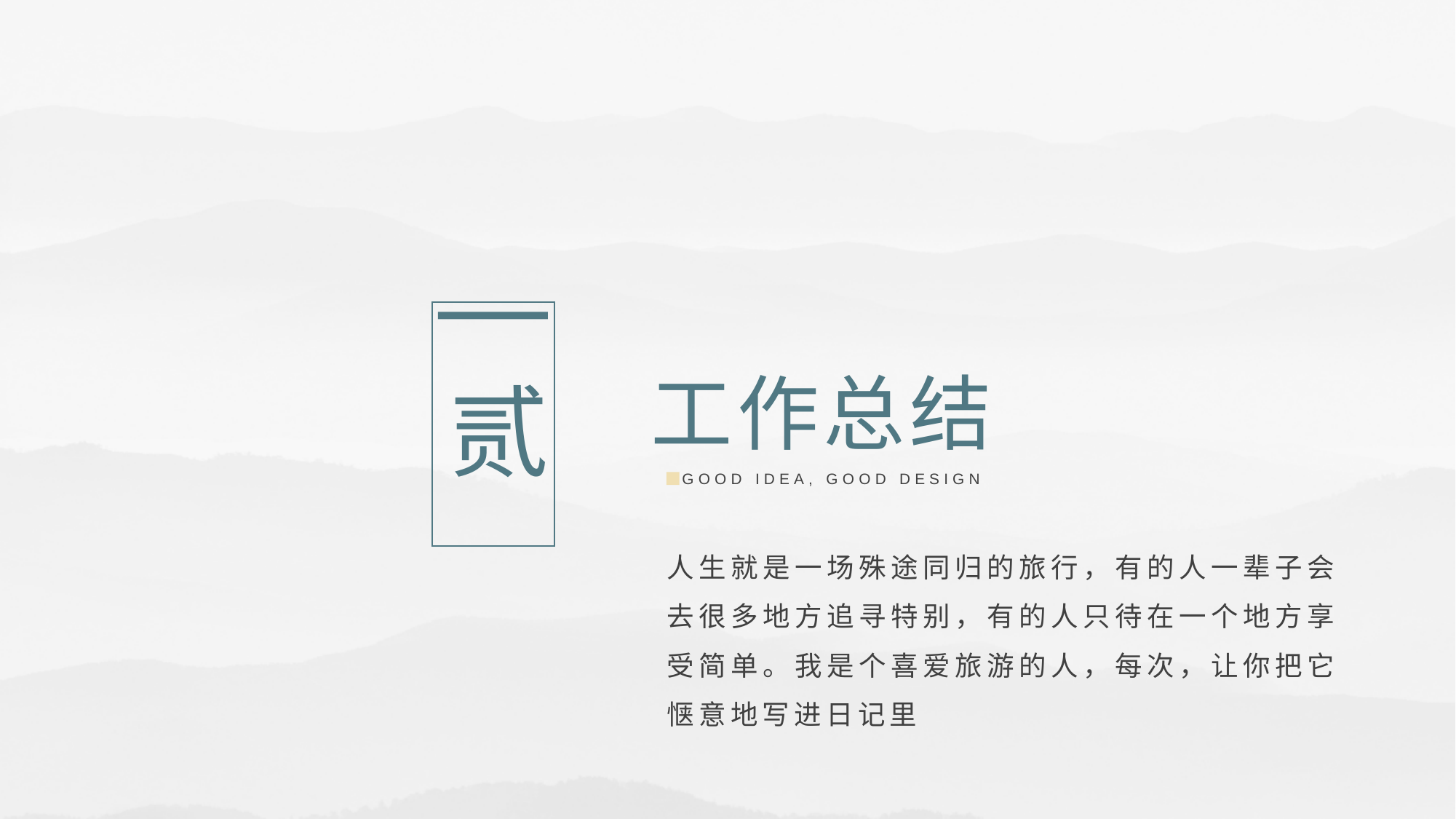

工作总结
贰
人生就是一场殊途同归的旅行，有的人一辈子会去很多地方追寻特别，有的人只待在一个地方享受简单。我是个喜爱旅游的人，每次，让你把它惬意地写进日记里